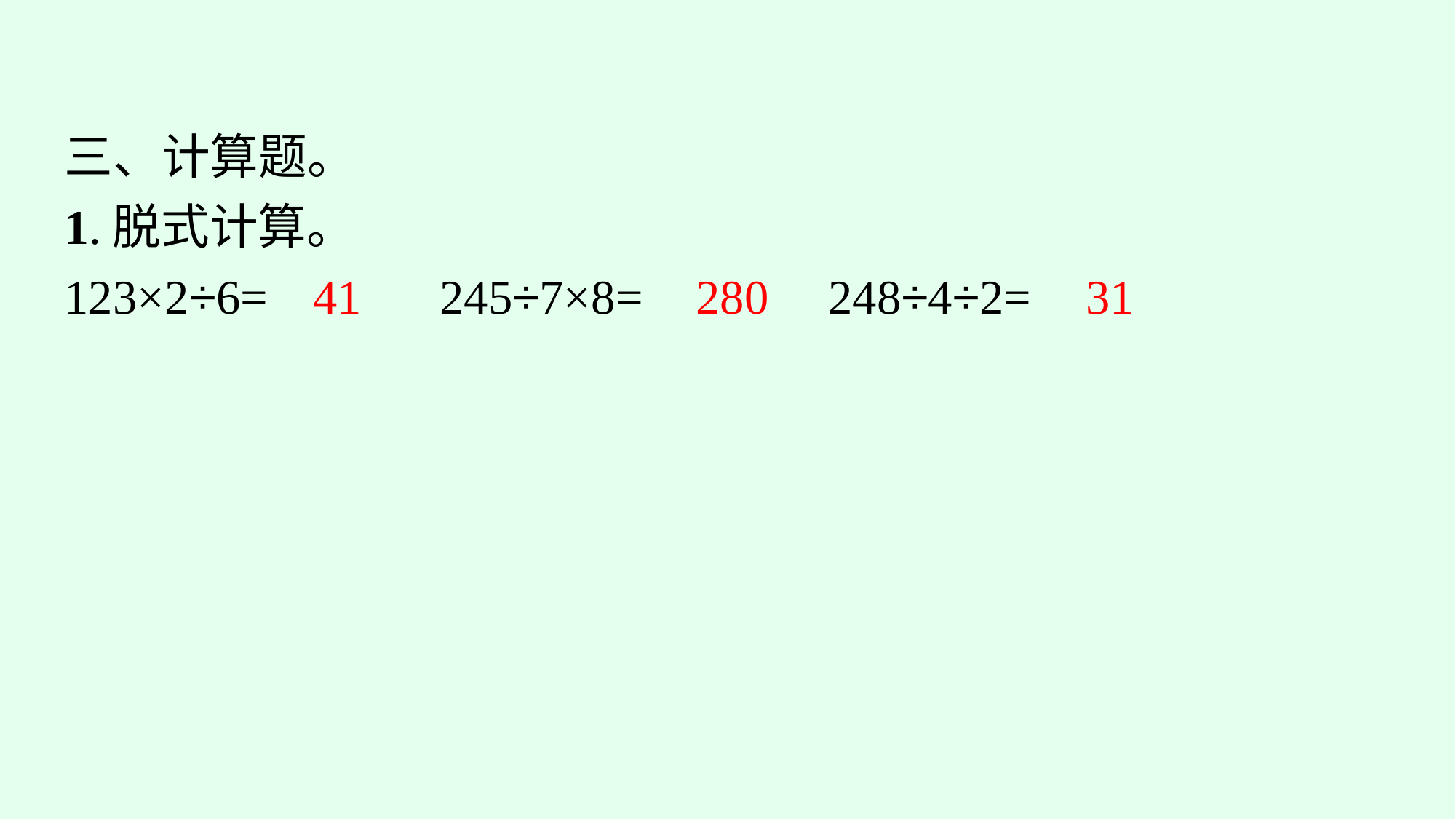

三、计算题。
1.脱式计算。
123×2÷6=		245÷7×8=		248÷4÷2=
41
280
31